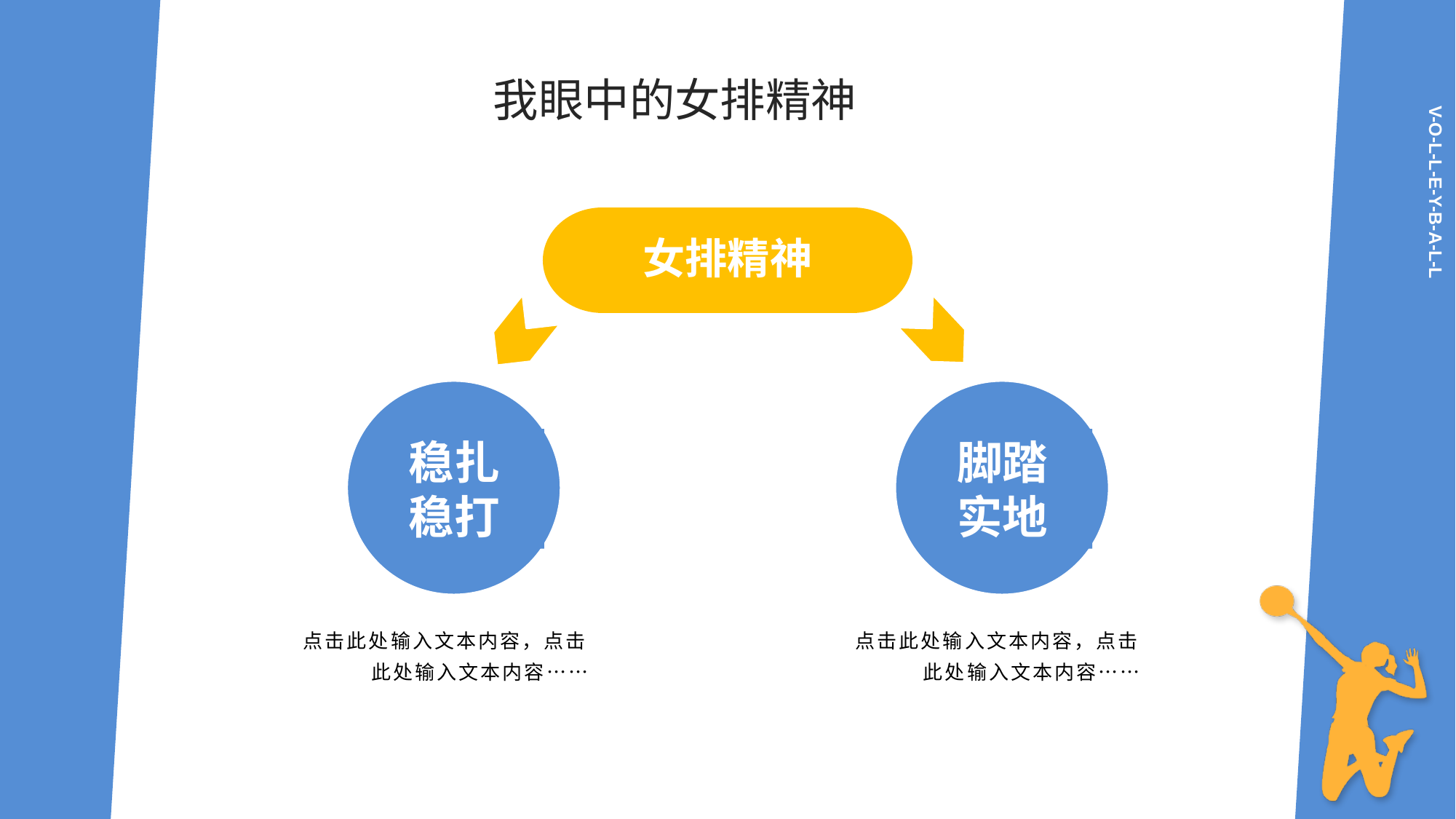

我眼中的女排精神
女排精神

稳扎稳打

脚踏实地
点击此处输入文本内容，点击此处输入文本内容……
点击此处输入文本内容，点击此处输入文本内容……